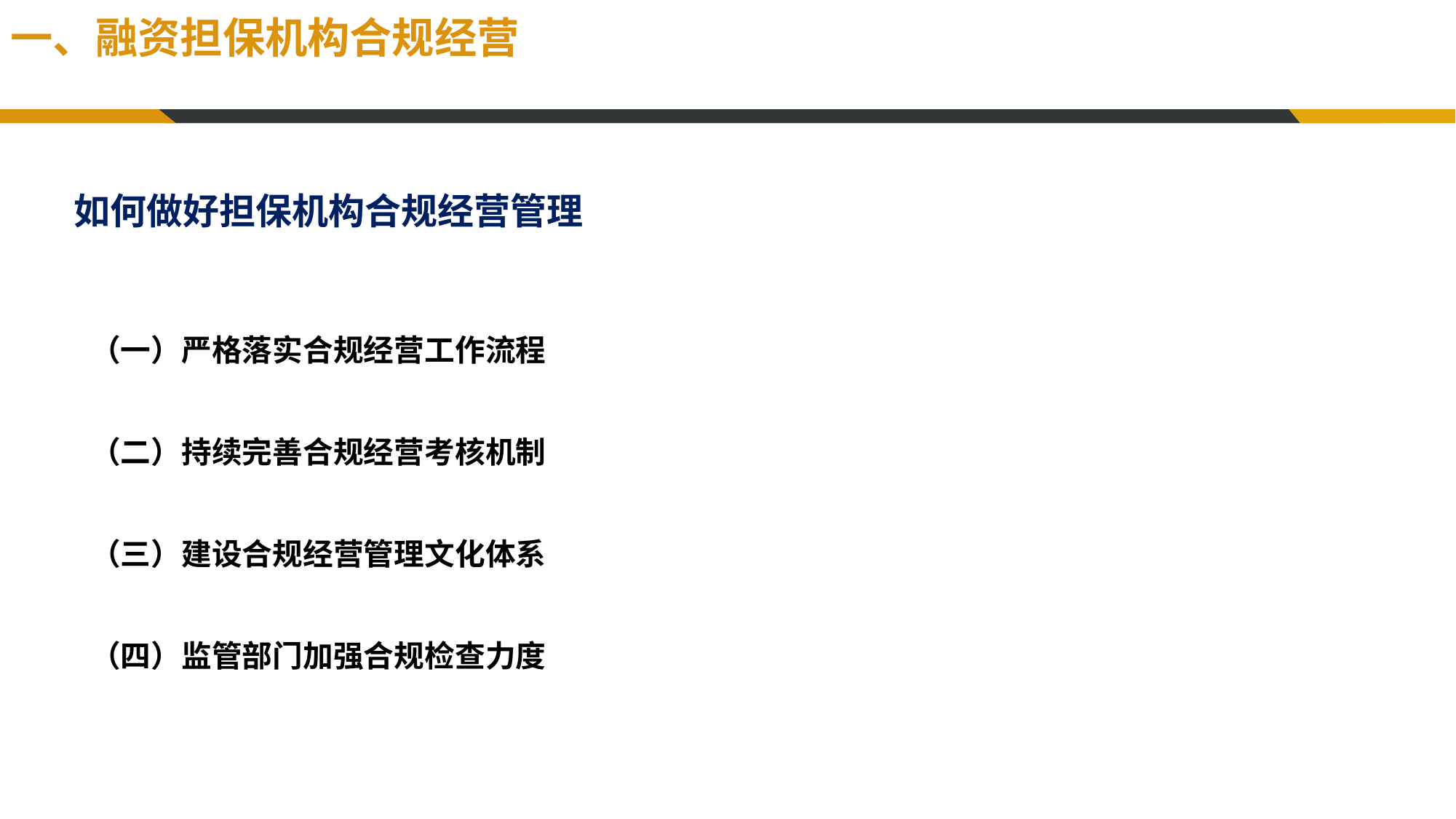

一、融资担保机构合规经营

如何做好担保机构合规经营管理
（一）严格落实合规经营工作流程
（二）持续完善合规经营考核机制
（三）建设合规经营管理文化体系
（四）监管部门加强合规检查力度